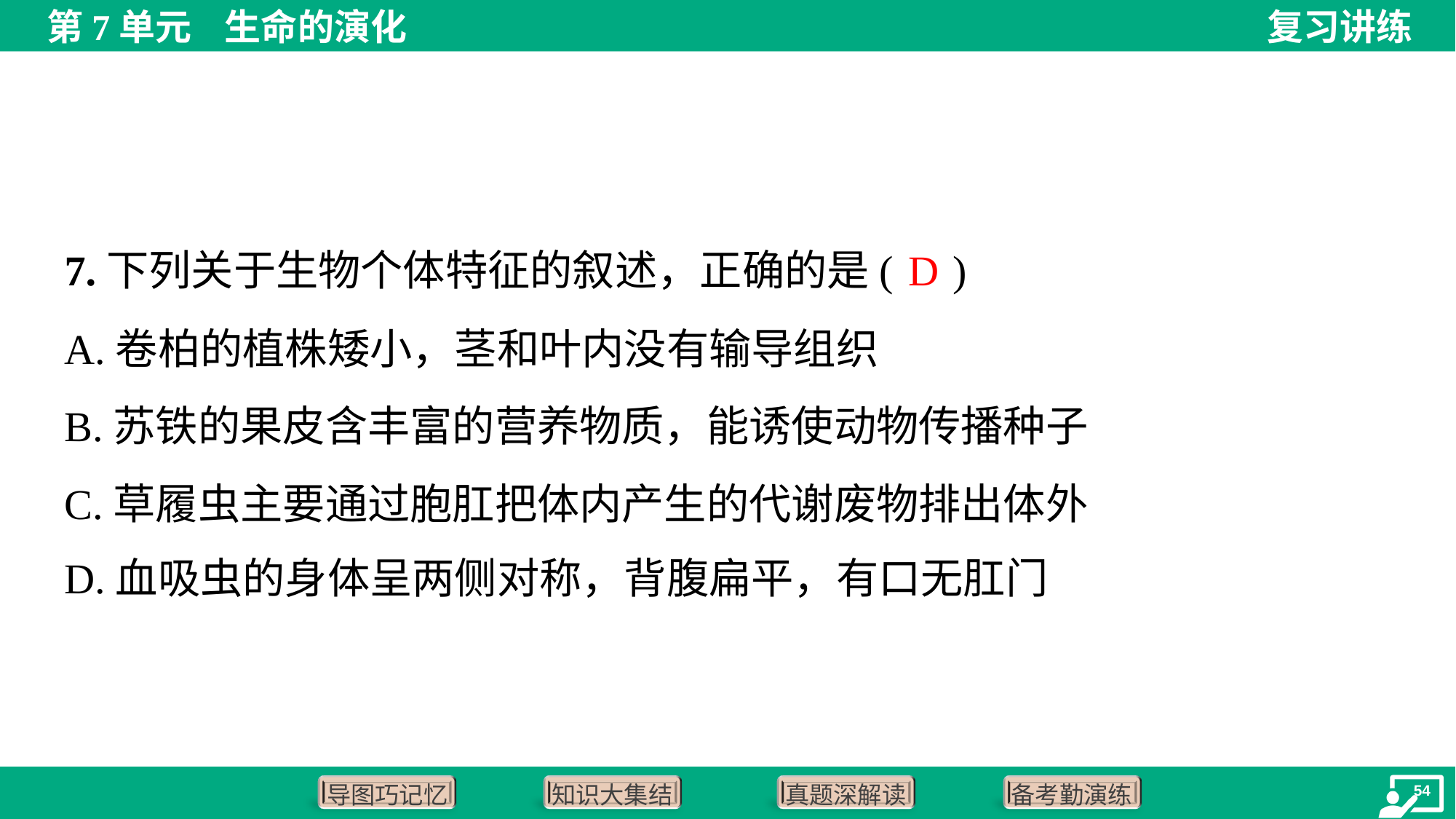

D
7.下列关于生物个体特征的叙述，正确的是(     )
A.卷柏的植株矮小，茎和叶内没有输导组织
B.苏铁的果皮含丰富的营养物质，能诱使动物传播种子
C.草履虫主要通过胞肛把体内产生的代谢废物排出体外
D.血吸虫的身体呈两侧对称，背腹扁平，有口无肛门